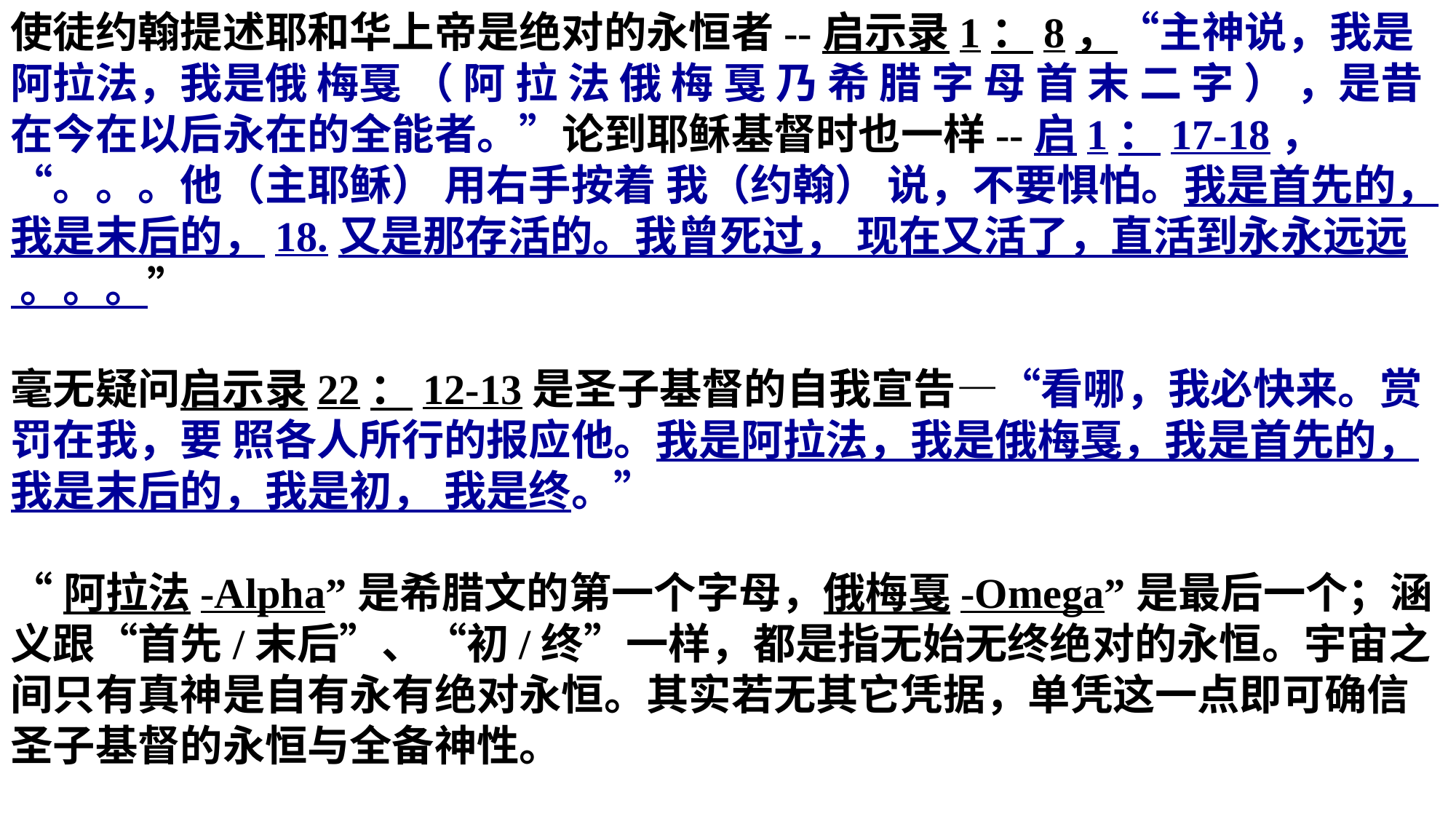

使徒约翰提述耶和华上帝是绝对的永恒者--启示录1：8，“主神说，我是阿拉法，我是俄 梅戛 （ 阿 拉 法 俄 梅 戛 乃 希 腊 字 母 首 末 二 字 ） ，是昔在今在以后永在的全能者。”论到耶稣基督时也一样--启1：17-18，“。。。他（主耶稣） 用右手按着 我（约翰） 说，不要惧怕。我是首先的，我是末后的，18.又是那存活的。我曾死过， 现在又活了，直活到永永远远 。。。”

毫无疑问启示录22：12-13是圣子基督的自我宣告—“看哪，我必快来。赏罚在我，要 照各人所行的报应他。我是阿拉法，我是俄梅戛，我是首先的，我是末后的，我是初， 我是终。”

“阿拉法-Alpha”是希腊文的第一个字母，俄梅戛-Omega”是最后一个；涵义跟“首先/末后”、“初/终”一样，都是指无始无终绝对的永恒。宇宙之间只有真神是自有永有绝对永恒。其实若无其它凭据，单凭这一点即可确信圣子基督的永恒与全备神性。